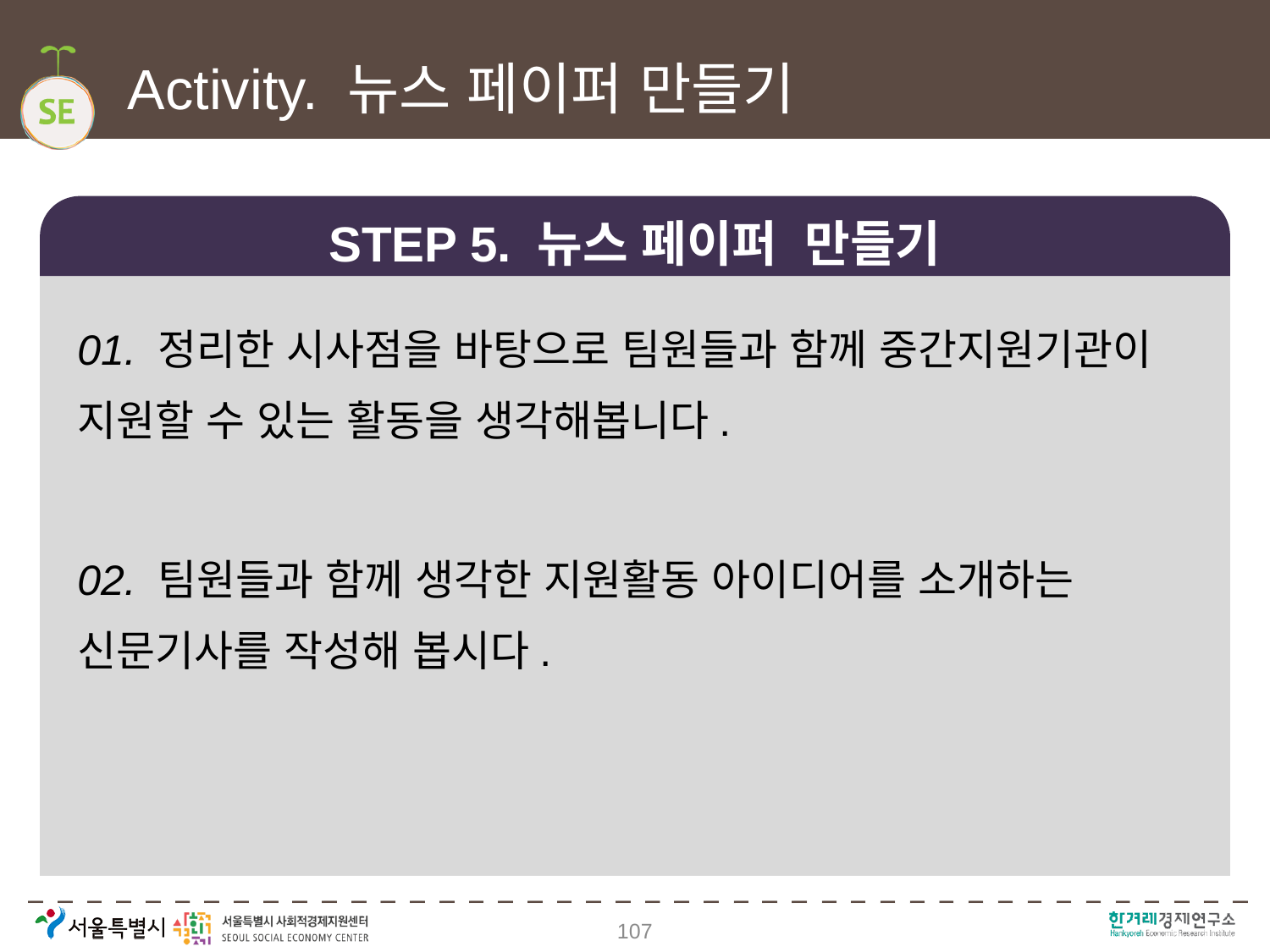

# Activity. 뉴스 페이퍼 만들기
STEP 5. 뉴스 페이퍼  만들기

01. 정리한 시사점을 바탕으로 팀원들과 함께 중간지원기관이 지원할 수 있는 활동을 생각해봅니다.

02. 팀원들과 함께 생각한 지원활동 아이디어를 소개하는 신문기사를 작성해 봅시다.
107